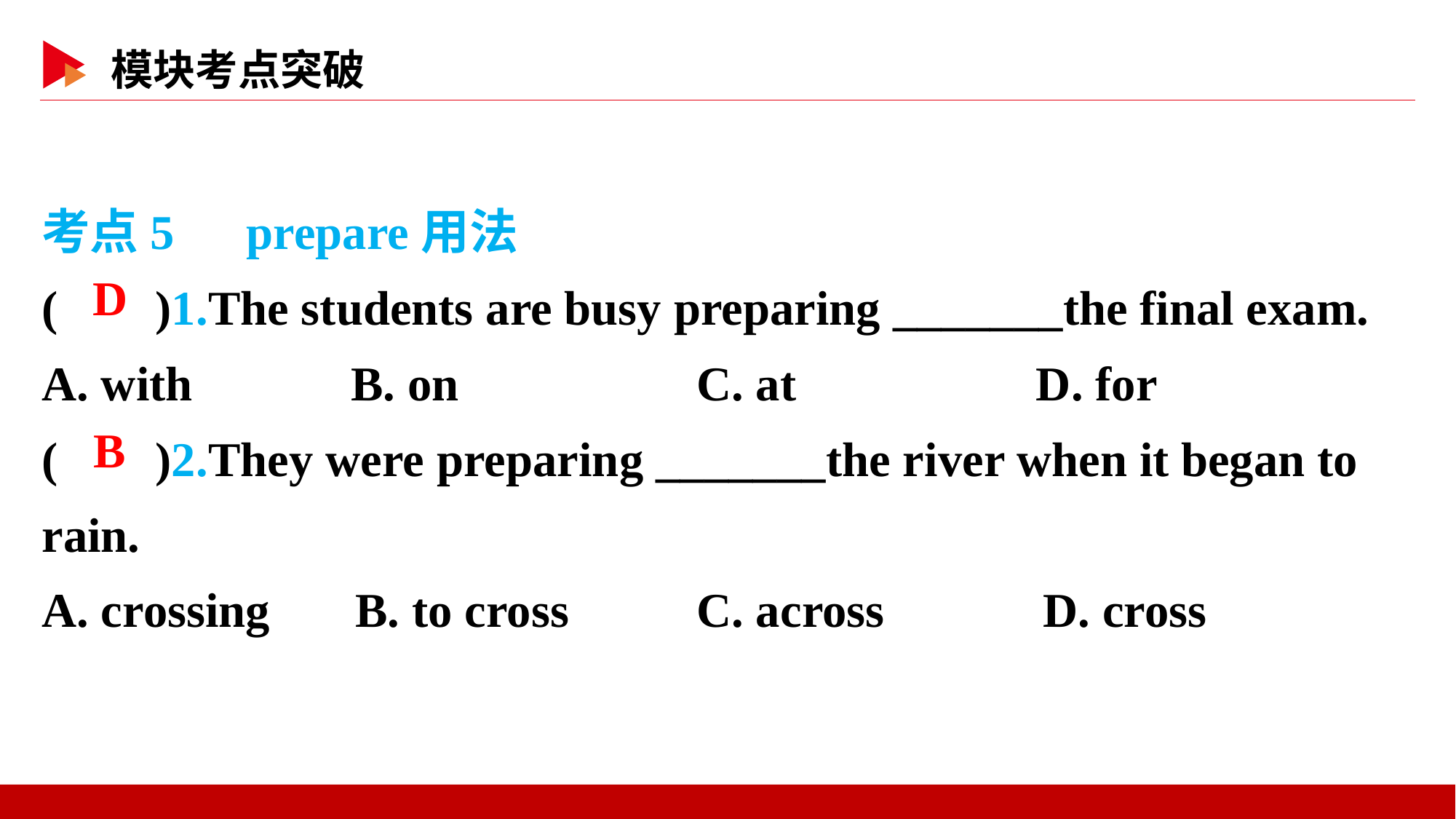

考点5　prepare用法
(        )1.The students are busy preparing _______the final exam.
A. with             B. on			C. at               	 D. for
(        )2.They were preparing _______the river when it began to rain.
A. crossing       B. to cross		C. across             D. cross
   D
   B